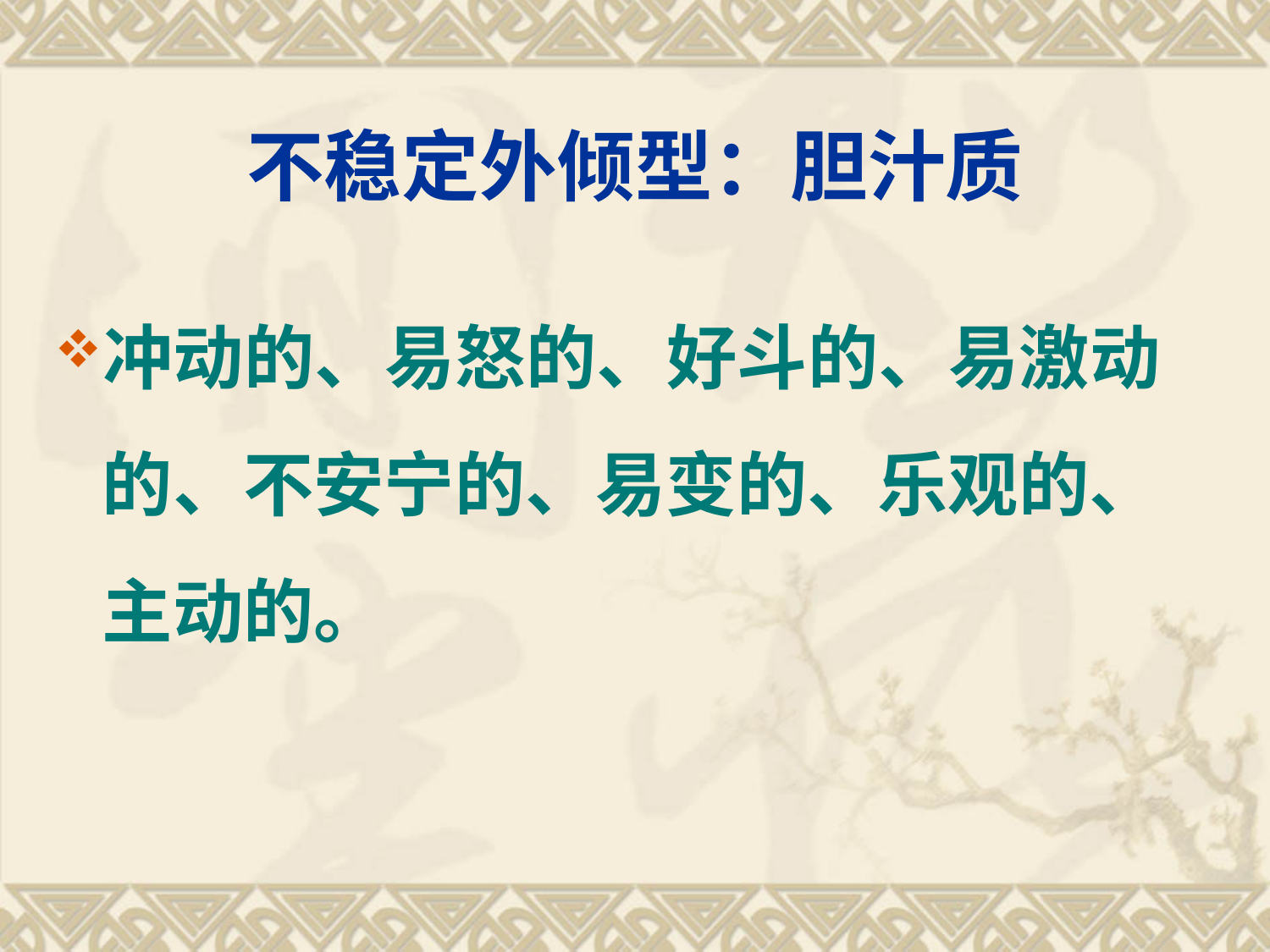

# 不稳定外倾型：胆汁质
冲动的、易怒的、好斗的、易激动的、不安宁的、易变的、乐观的、主动的。